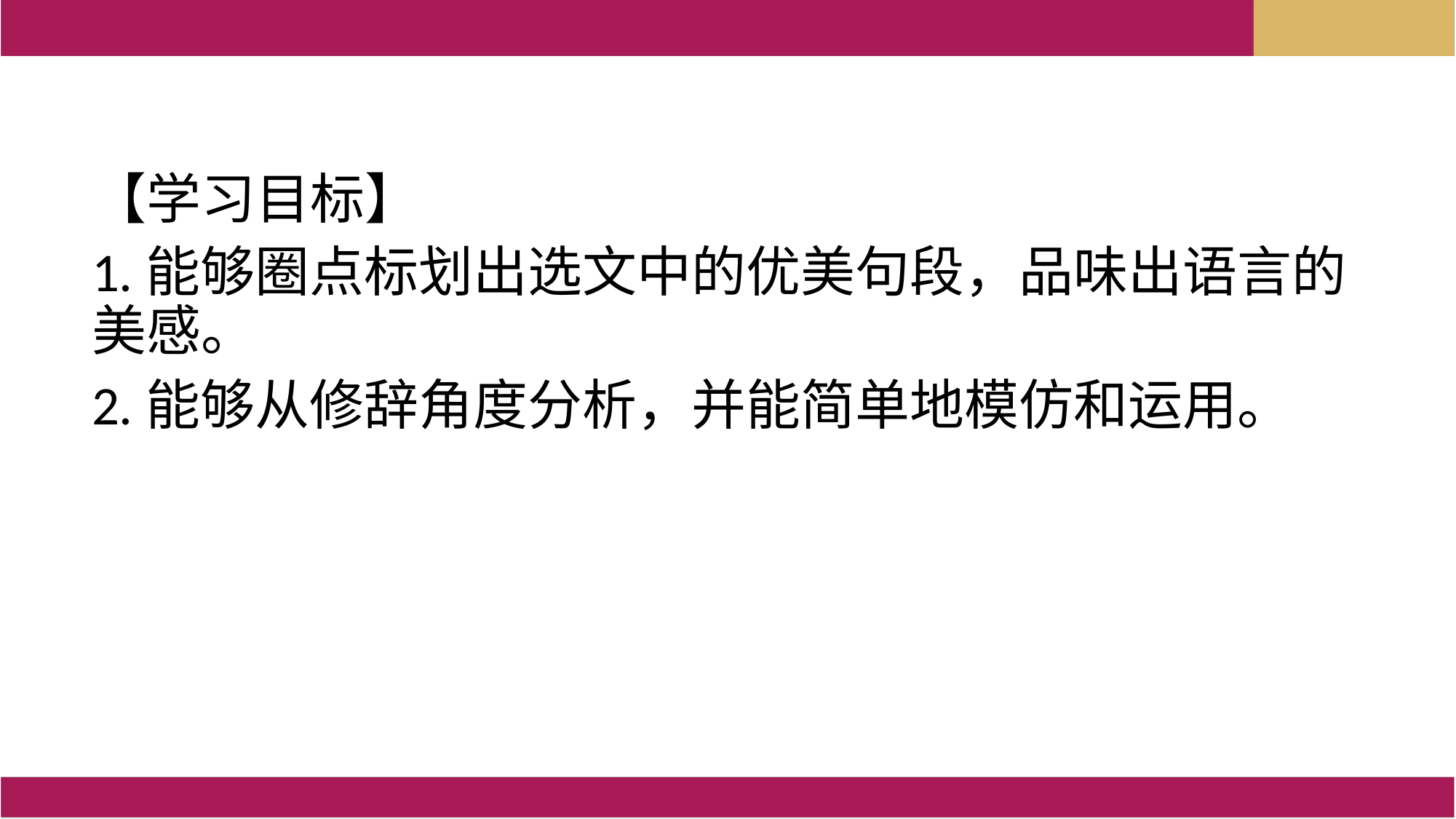

【学习目标】
1.能够圈点标划出选文中的优美句段，品味出语言的美感。
2.能够从修辞角度分析，并能简单地模仿和运用。